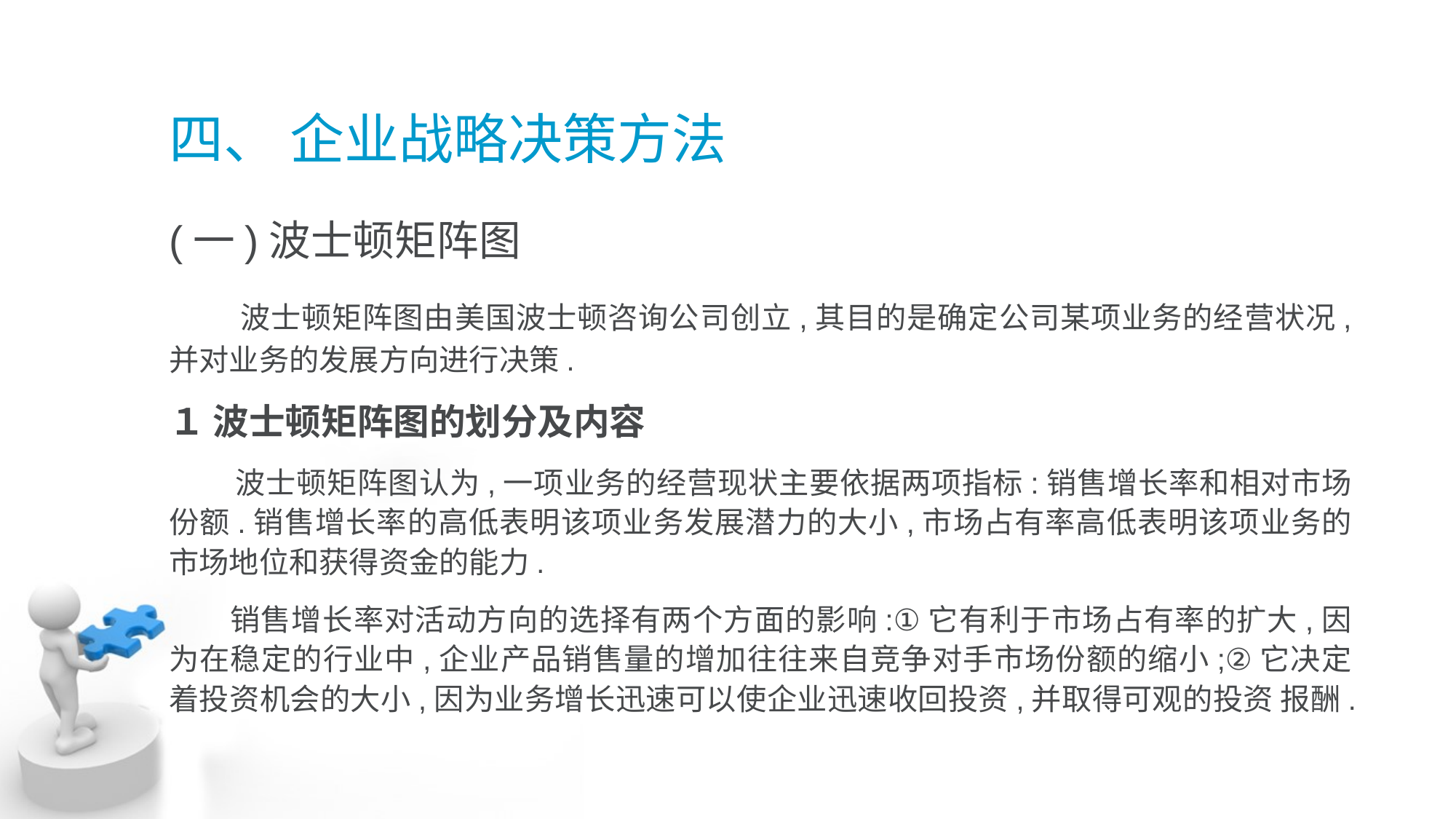

# 四、 企业战略决策方法
(一)波士顿矩阵图
      波士顿矩阵图由美国波士顿咨询公司创立,其目的是确定公司某项业务的经营状况, 并对业务的发展方向进行决策.
１ 波士顿矩阵图的划分及内容
        波士顿矩阵图认为,一项业务的经营现状主要依据两项指标:销售增长率和相对市场 份额.销售增长率的高低表明该项业务发展潜力的大小,市场占有率高低表明该项业务的市场地位和获得资金的能力.
       销售增长率对活动方向的选择有两个方面的影响:①它有利于市场占有率的扩大,因 为在稳定的行业中,企业产品销售量的增加往往来自竞争对手市场份额的缩小;②它决定 着投资机会的大小,因为业务增长迅速可以使企业迅速收回投资,并取得可观的投资 报酬.